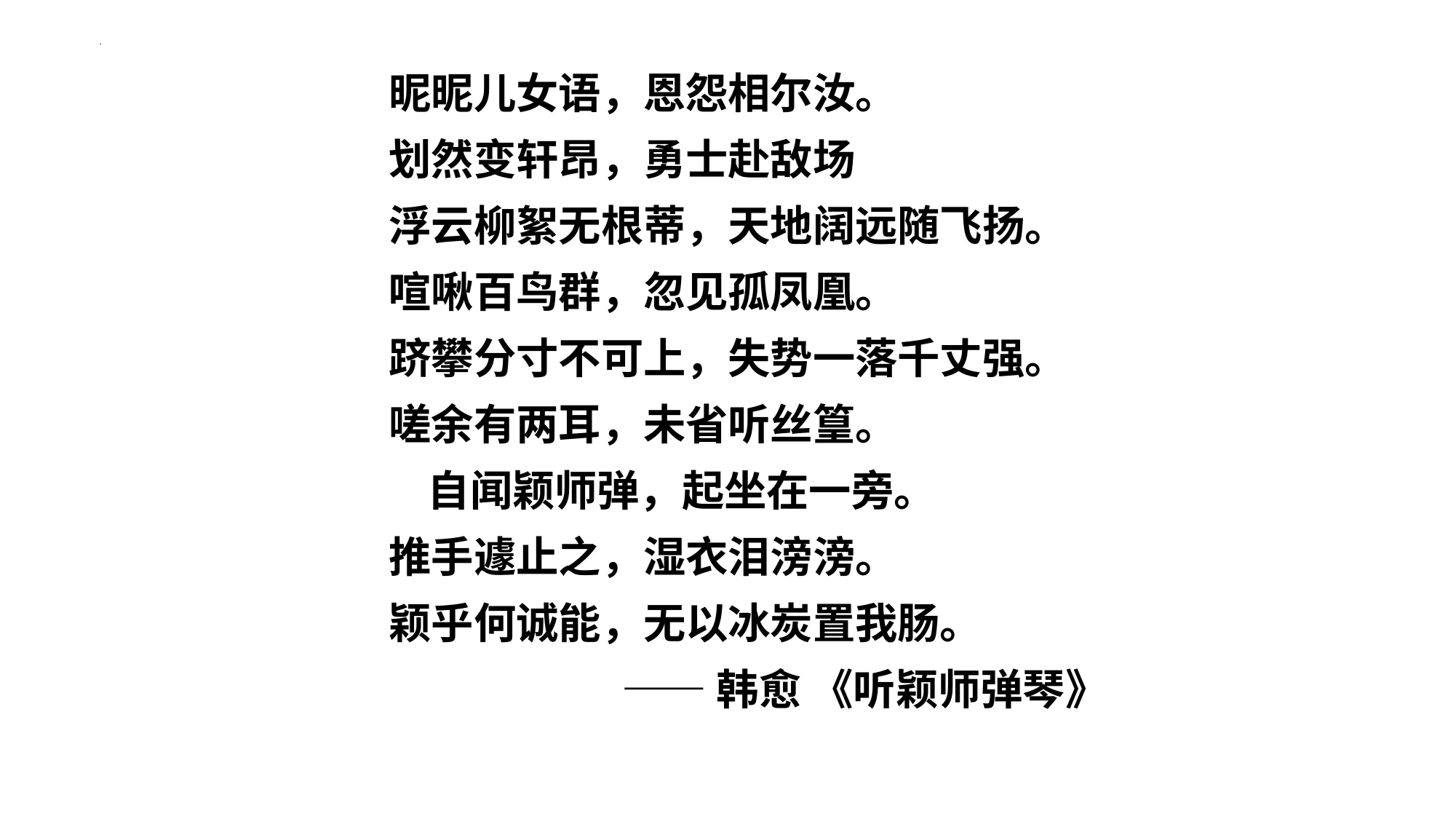

昵昵儿女语，恩怨相尔汝。
划然变轩昂，勇士赴敌场
浮云柳絮无根蒂，天地阔远随飞扬。
喧啾百鸟群，忽见孤凤凰。
跻攀分寸不可上，失势一落千丈强。
嗟余有两耳，未省听丝篁。                           自闻颖师弹，起坐在一旁。
推手遽止之，湿衣泪滂滂。
颖乎何诚能，无以冰炭置我肠。
——韩愈 《听颖师弹琴》